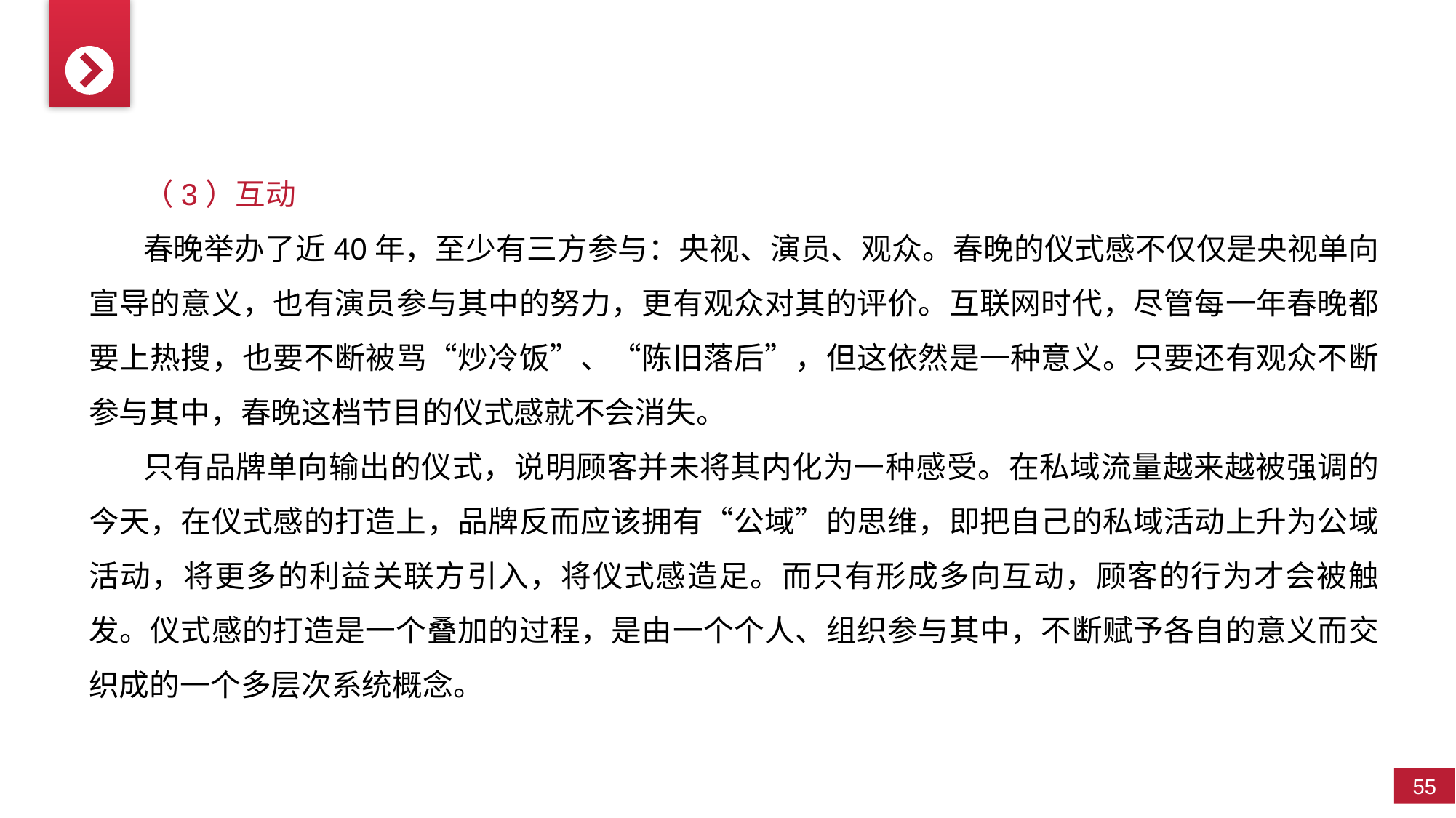

（3）互动
春晚举办了近40年，至少有三方参与：央视、演员、观众。春晚的仪式感不仅仅是央视单向宣导的意义，也有演员参与其中的努力，更有观众对其的评价。互联网时代，尽管每一年春晚都要上热搜，也要不断被骂“炒冷饭”、“陈旧落后”，但这依然是一种意义。只要还有观众不断参与其中，春晚这档节目的仪式感就不会消失。
只有品牌单向输出的仪式，说明顾客并未将其内化为一种感受。在私域流量越来越被强调的今天，在仪式感的打造上，品牌反而应该拥有“公域”的思维，即把自己的私域活动上升为公域活动，将更多的利益关联方引入，将仪式感造足。而只有形成多向互动，顾客的行为才会被触发。仪式感的打造是一个叠加的过程，是由一个个人、组织参与其中，不断赋予各自的意义而交织成的一个多层次系统概念。